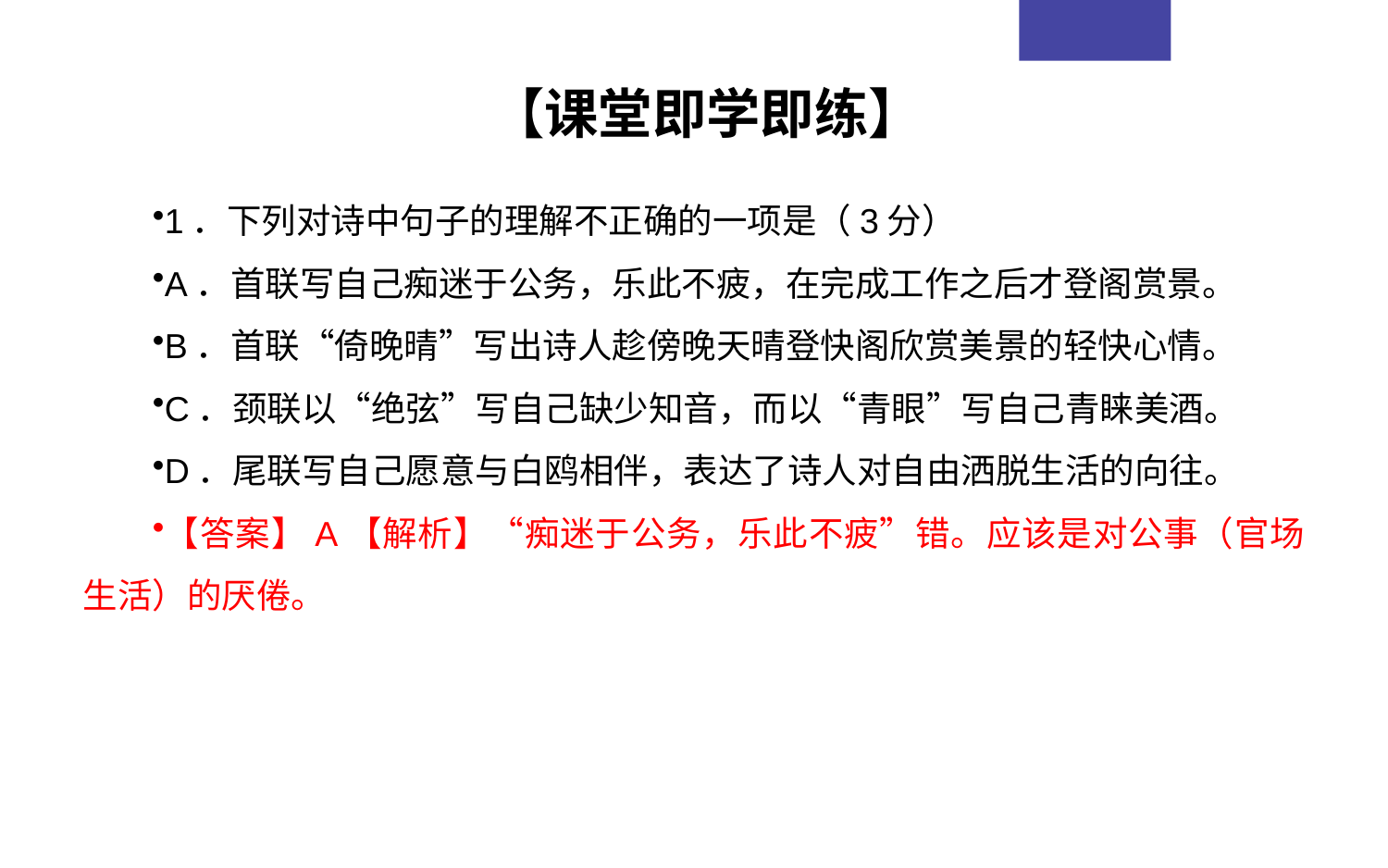

【课堂即学即练】
1．下列对诗中句子的理解不正确的一项是（3分）
A．首联写自己痴迷于公务，乐此不疲，在完成工作之后才登阁赏景。
B．首联“倚晚晴”写出诗人趁傍晚天晴登快阁欣赏美景的轻快心情。
C．颈联以“绝弦”写自己缺少知音，而以“青眼”写自己青睐美酒。
D．尾联写自己愿意与白鸥相伴，表达了诗人对自由洒脱生活的向往。
【答案】A【解析】“痴迷于公务，乐此不疲”错。应该是对公事（官场生活）的厌倦。